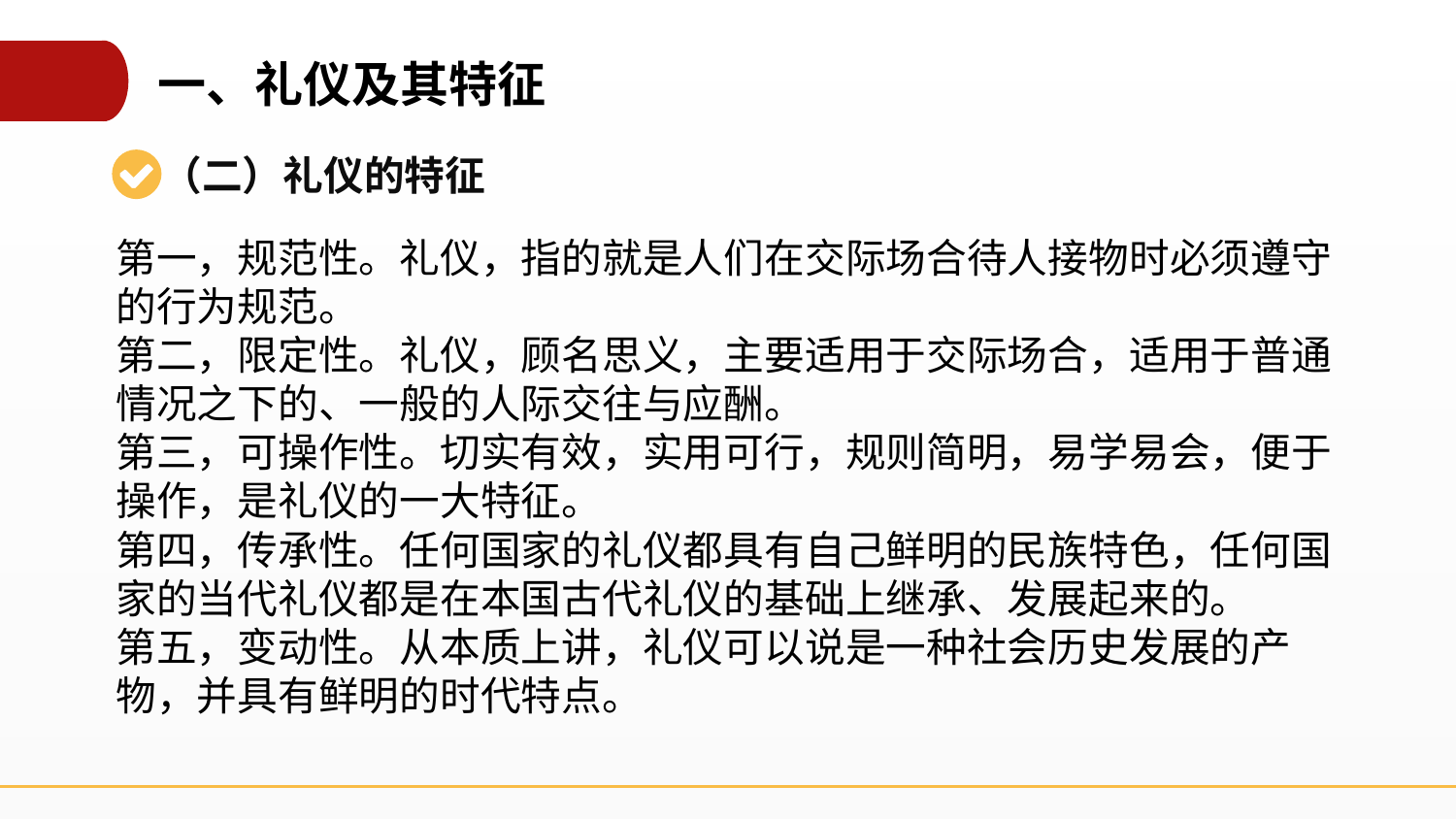

一、礼仪及其特征

（二）礼仪的特征
第一，规范性。礼仪，指的就是人们在交际场合待人接物时必须遵守的行为规范。
第二，限定性。礼仪，顾名思义，主要适用于交际场合，适用于普通情况之下的、一般的人际交往与应酬。
第三，可操作性。切实有效，实用可行，规则简明，易学易会，便于操作，是礼仪的一大特征。
第四，传承性。任何国家的礼仪都具有自己鲜明的民族特色，任何国家的当代礼仪都是在本国古代礼仪的基础上继承、发展起来的。
第五，变动性。从本质上讲，礼仪可以说是一种社会历史发展的产物，并具有鲜明的时代特点。